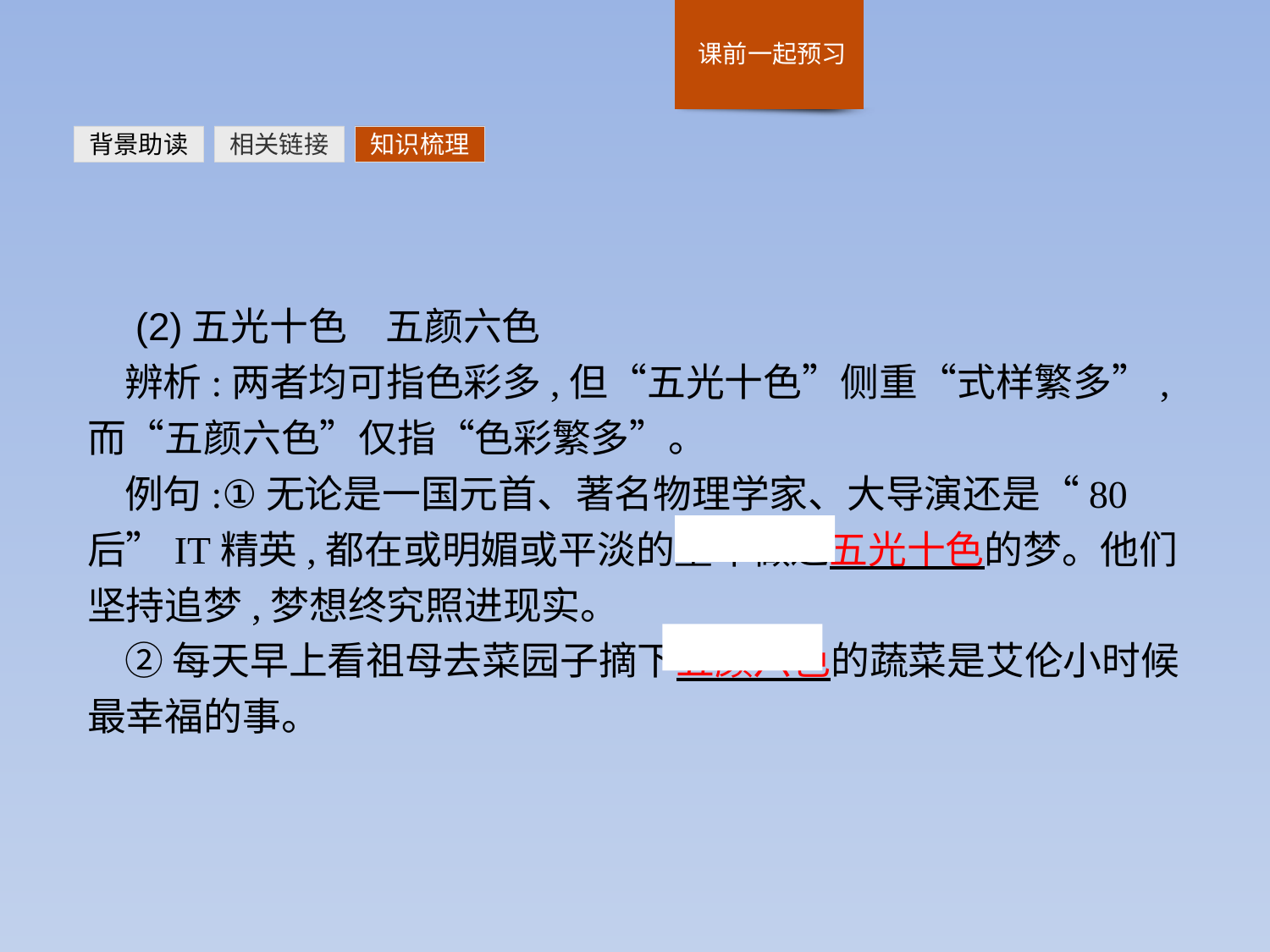

背景助读
相关链接
知识梳理
 (2)五光十色　五颜六色
辨析:两者均可指色彩多,但“五光十色”侧重“式样繁多”,而“五颜六色”仅指“色彩繁多”。
例句:①无论是一国元首、著名物理学家、大导演还是“80后”IT精英,都在或明媚或平淡的童年做过五光十色的梦。他们坚持追梦,梦想终究照进现实。
②每天早上看祖母去菜园子摘下五颜六色的蔬菜是艾伦小时候最幸福的事。